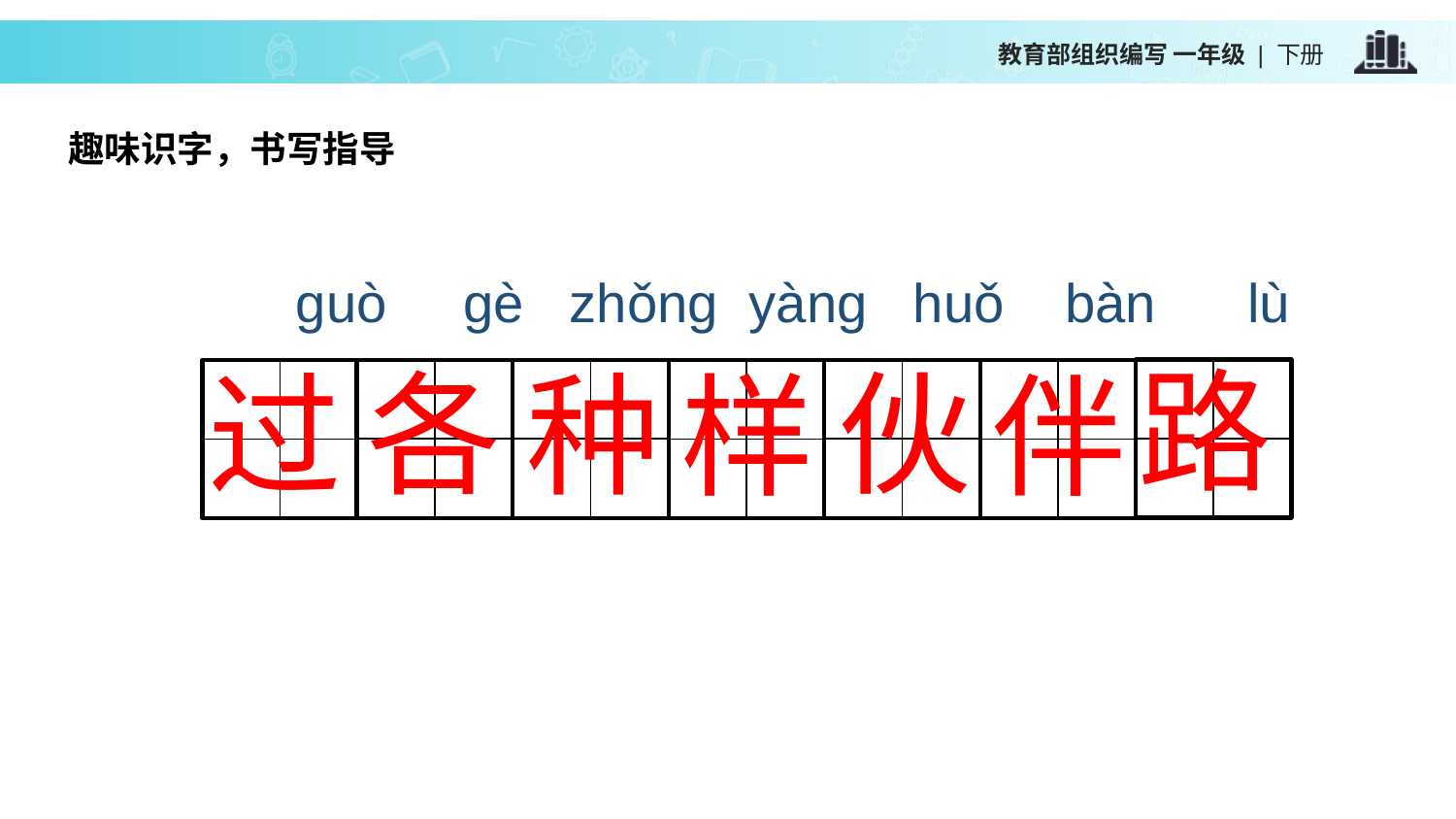

趣味识字，书写指导
guò     gè   zhǒng  yàng   huǒ    bàn      lù
|  |  |
| --- | --- |
|  |  |

路

各
伙
过
种
样
伴